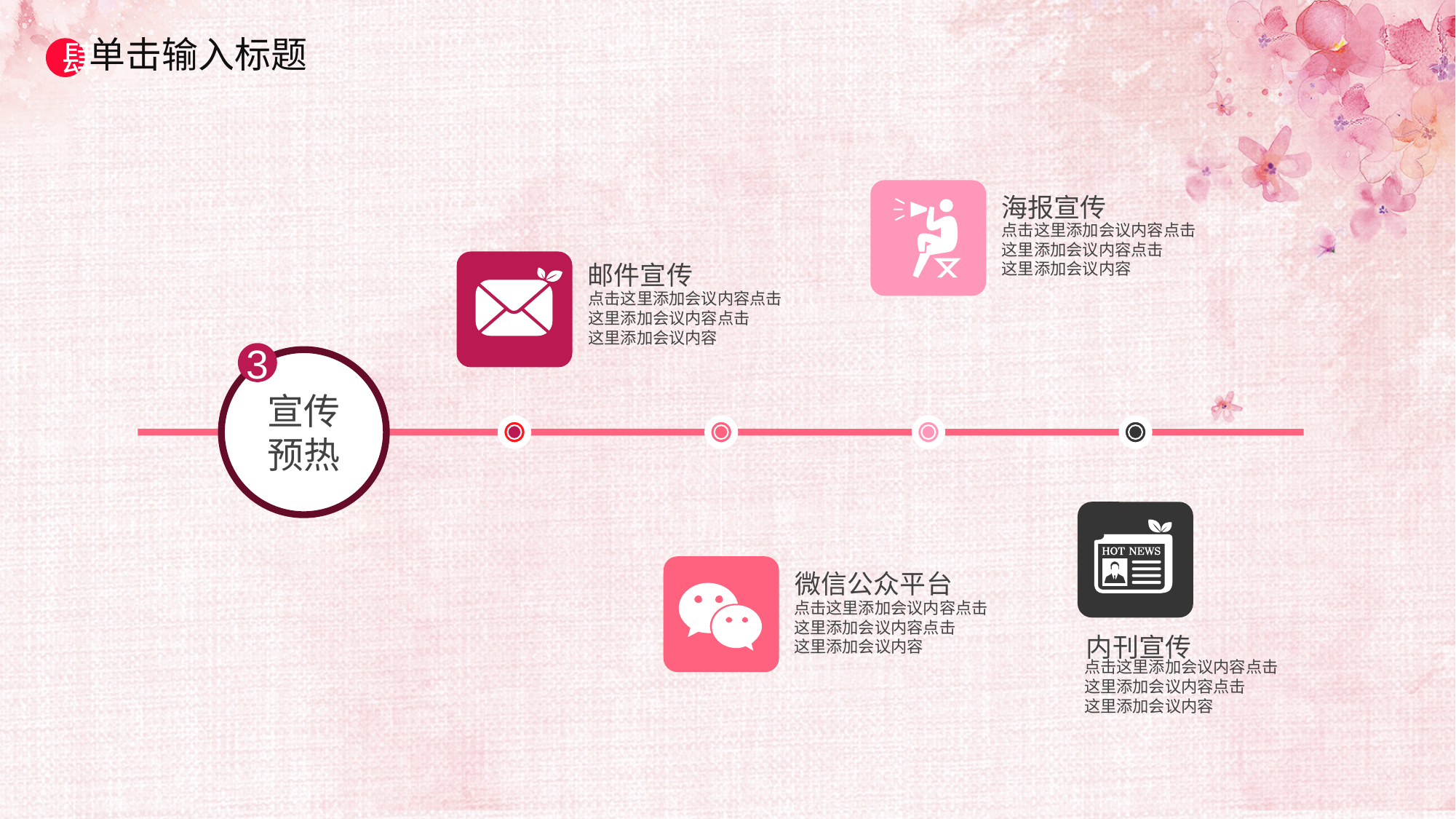

单击输入标题
肆
海报宣传
点击这里添加会议内容点击
这里添加会议内容点击
这里添加会议内容

邮件宣传
点击这里添加会议内容点击
这里添加会议内容点击
这里添加会议内容

3
宣传
预热

微信公众平台
点击这里添加会议内容点击
这里添加会议内容点击
这里添加会议内容
内刊宣传
点击这里添加会议内容点击
这里添加会议内容点击
这里添加会议内容